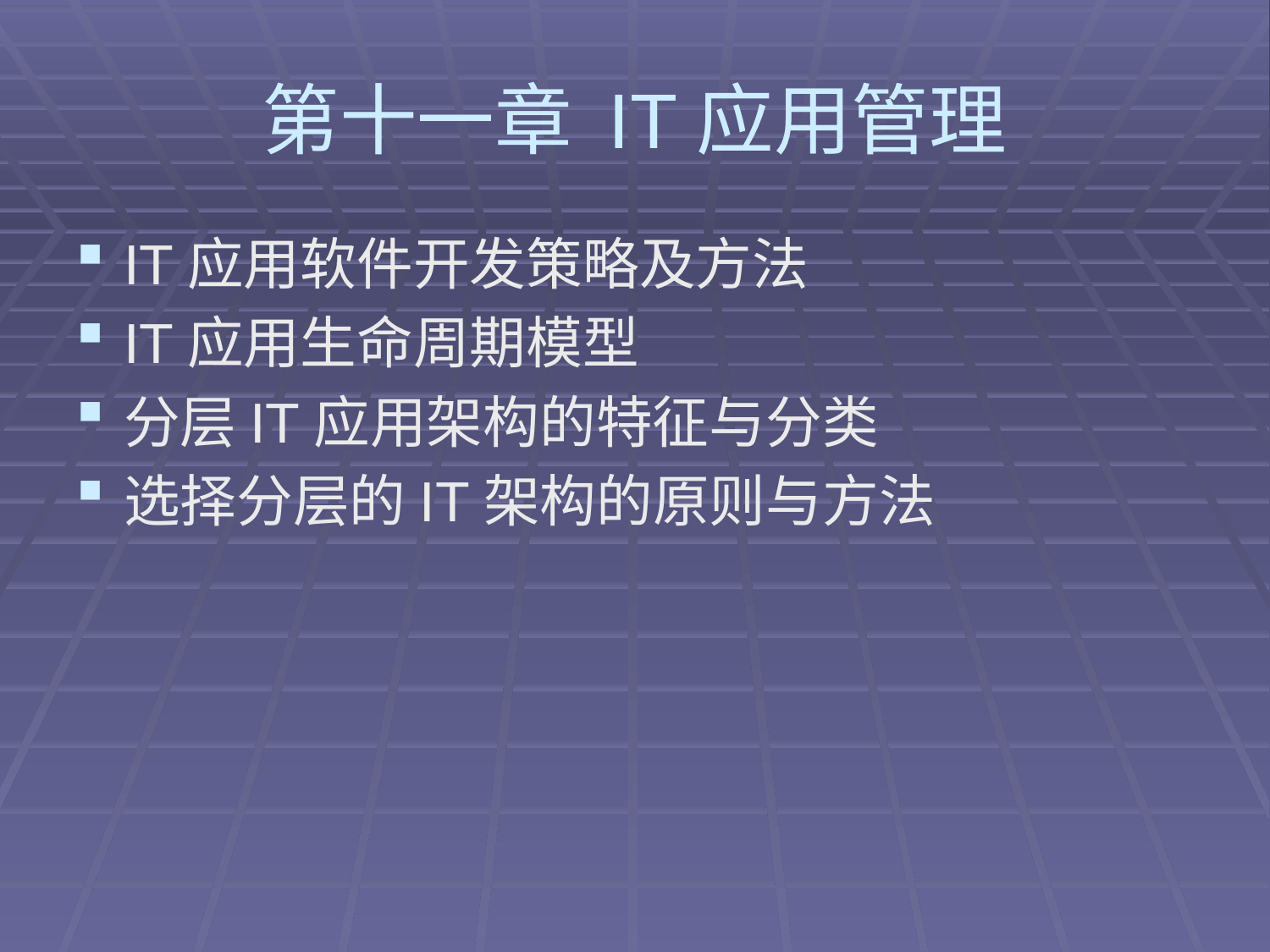

# 第十一章 IT应用管理
IT应用软件开发策略及方法
IT应用生命周期模型
分层IT应用架构的特征与分类
选择分层的IT架构的原则与方法